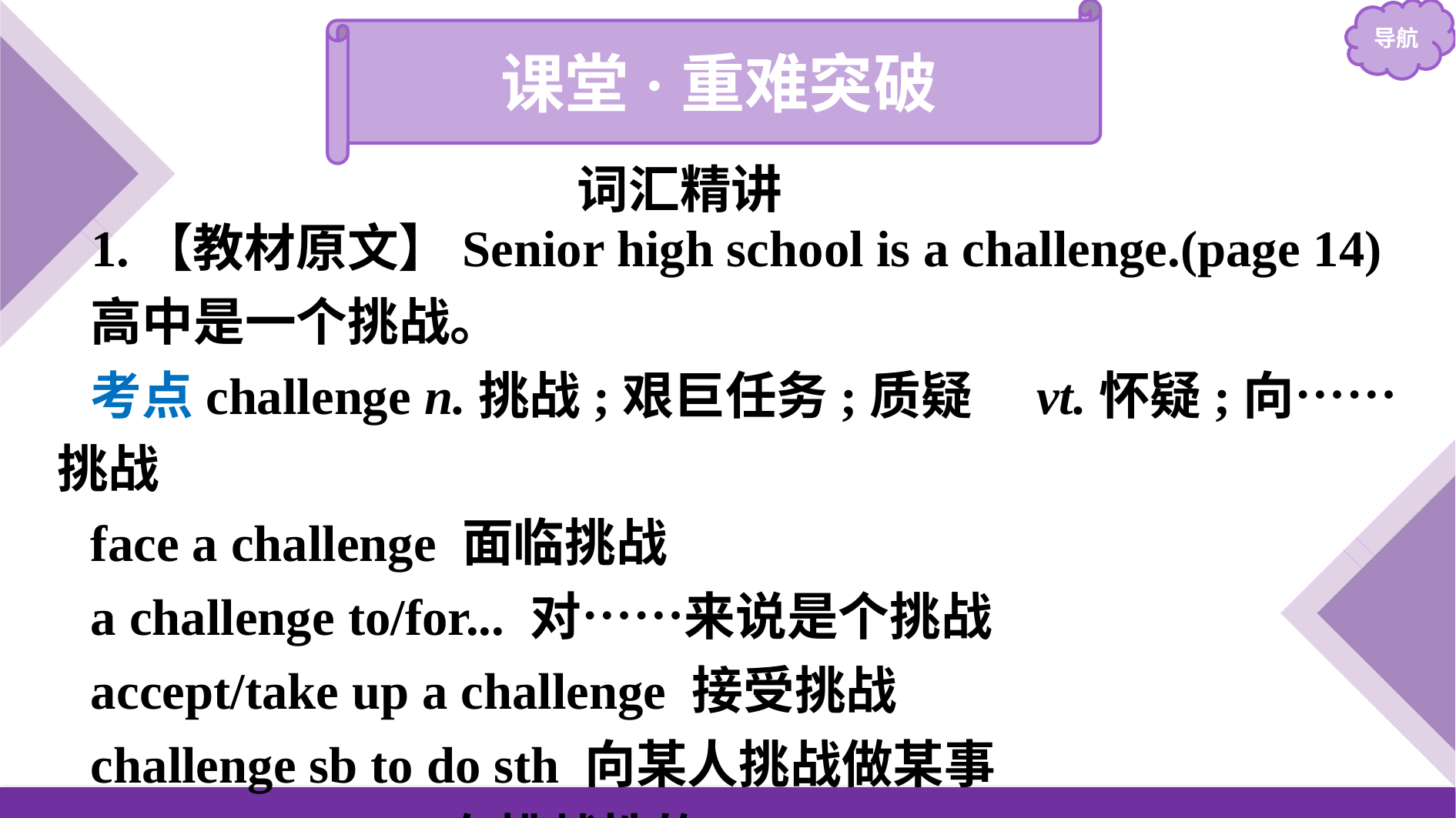

课堂·重难突破
词汇精讲
1.【教材原文】Senior high school is a challenge.(page 14)
高中是一个挑战。
考点challenge n.挑战;艰巨任务;质疑　vt.怀疑;向……挑战
face a challenge 面临挑战
a challenge to/for... 对……来说是个挑战
accept/take up a challenge 接受挑战
challenge sb to do sth 向某人挑战做某事
challenging adj.有挑战性的